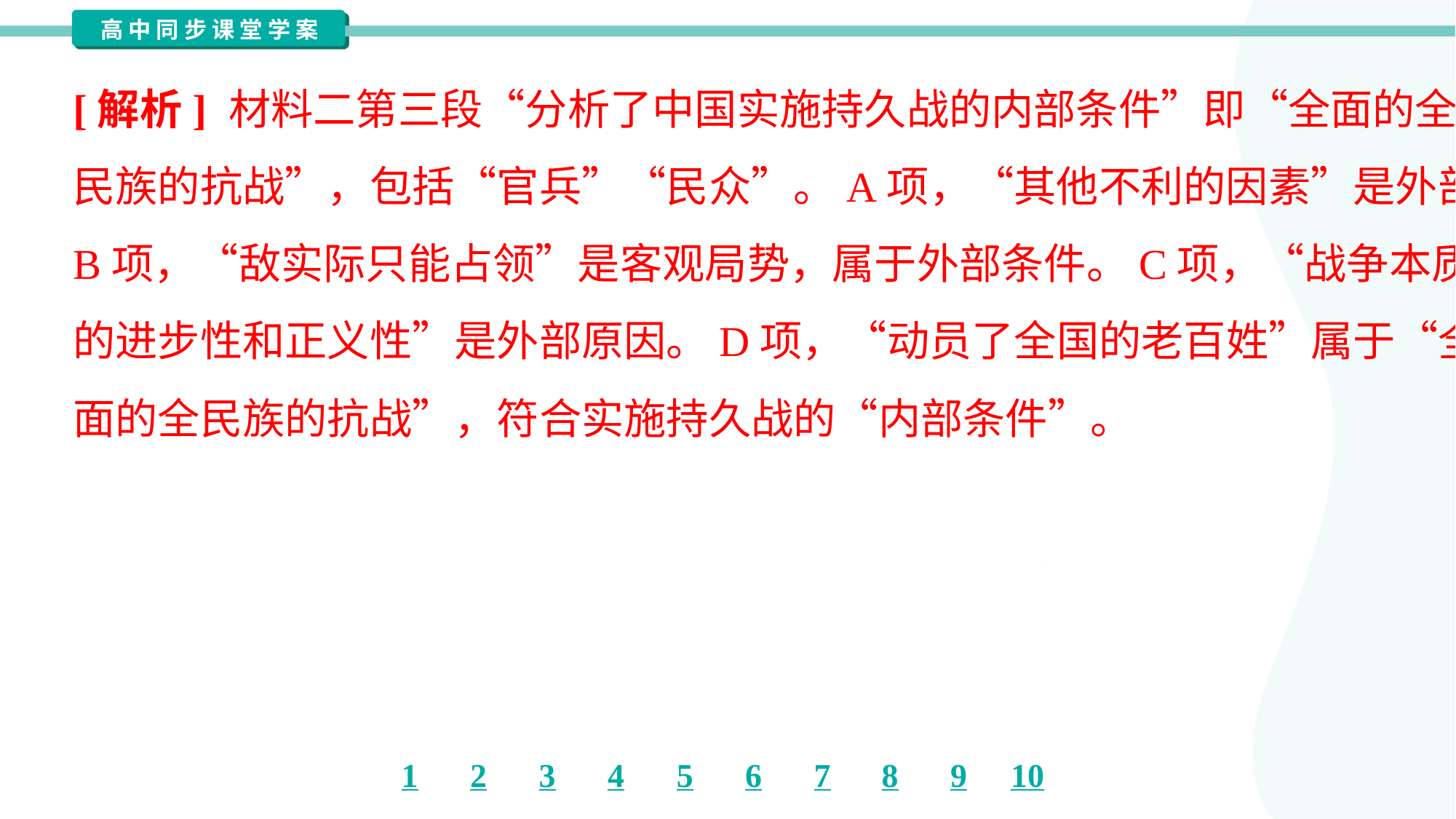

[解析] 材料二第三段“分析了中国实施持久战的内部条件”即“全面的全
民族的抗战”，包括“官兵”“民众”。A项，“其他不利的因素”是外部条件。
B项，“敌实际只能占领”是客观局势，属于外部条件。C项，“战争本质
的进步性和正义性”是外部原因。D项，“动员了全国的老百姓”属于“全
面的全民族的抗战”，符合实施持久战的“内部条件”。